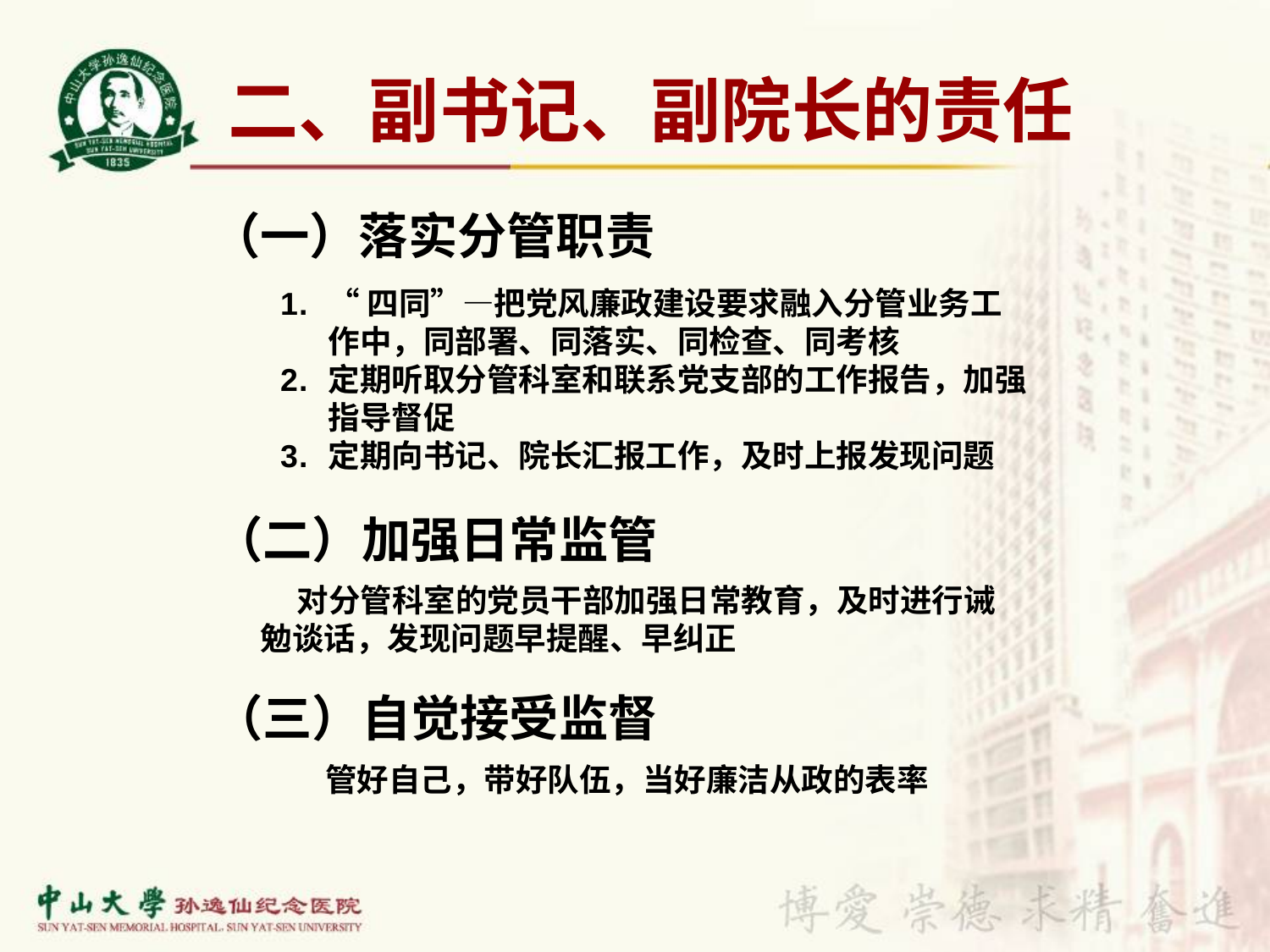

# 二、副书记、副院长的责任
（一）落实分管职责
“四同”—把党风廉政建设要求融入分管业务工作中，同部署、同落实、同检查、同考核
定期听取分管科室和联系党支部的工作报告，加强指导督促
定期向书记、院长汇报工作，及时上报发现问题
（二）加强日常监管
    对分管科室的党员干部加强日常教育，及时进行诫勉谈话，发现问题早提醒、早纠正
（三）自觉接受监督
管好自己，带好队伍，当好廉洁从政的表率